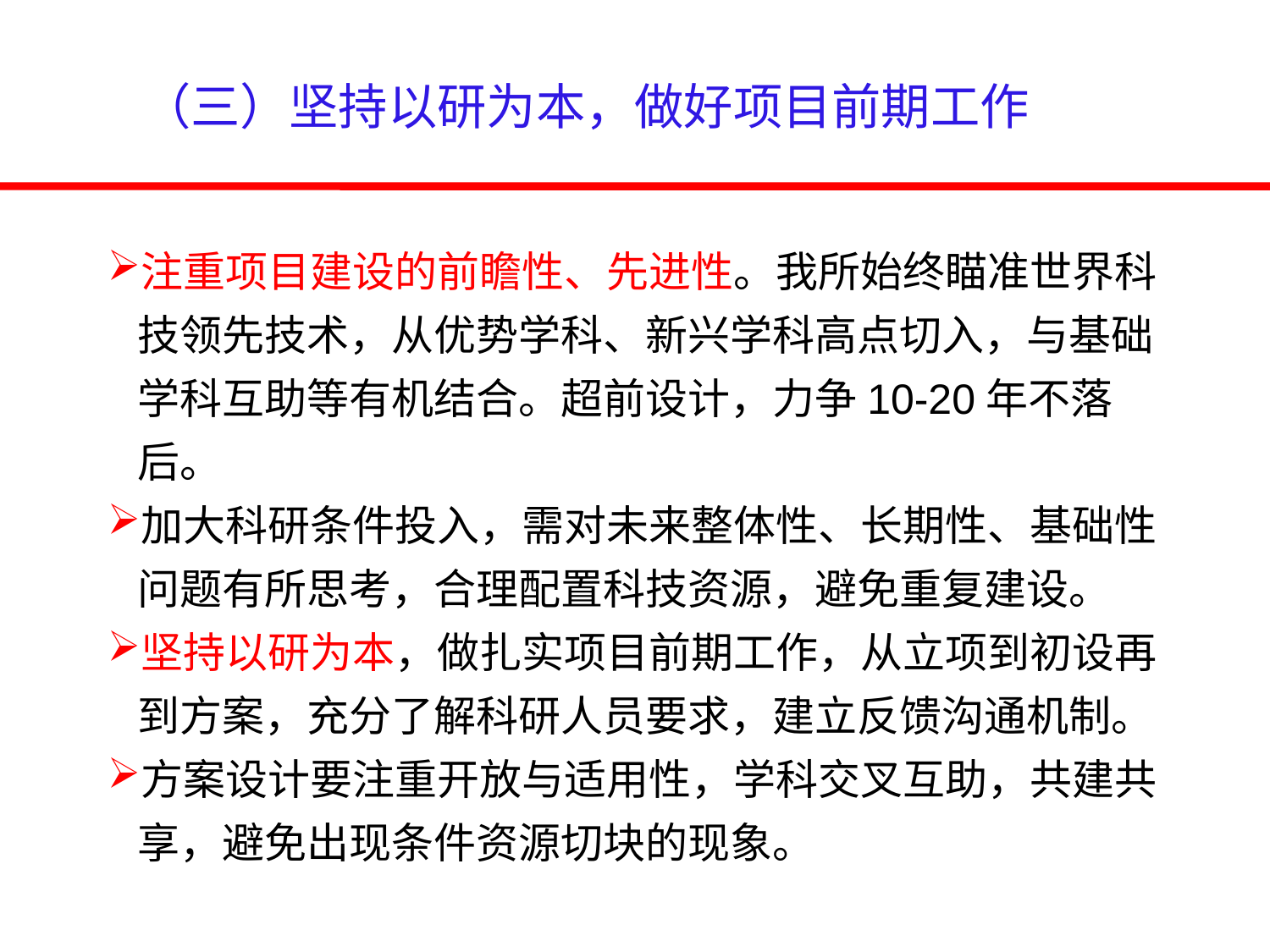

（三）坚持以研为本，做好项目前期工作

注重项目建设的前瞻性、先进性。我所始终瞄准世界科技领先技术，从优势学科、新兴学科高点切入，与基础学科互助等有机结合。超前设计，力争10-20年不落后。
加大科研条件投入，需对未来整体性、长期性、基础性问题有所思考，合理配置科技资源，避免重复建设。
坚持以研为本，做扎实项目前期工作，从立项到初设再到方案，充分了解科研人员要求，建立反馈沟通机制。
方案设计要注重开放与适用性，学科交叉互助，共建共享，避免出现条件资源切块的现象。